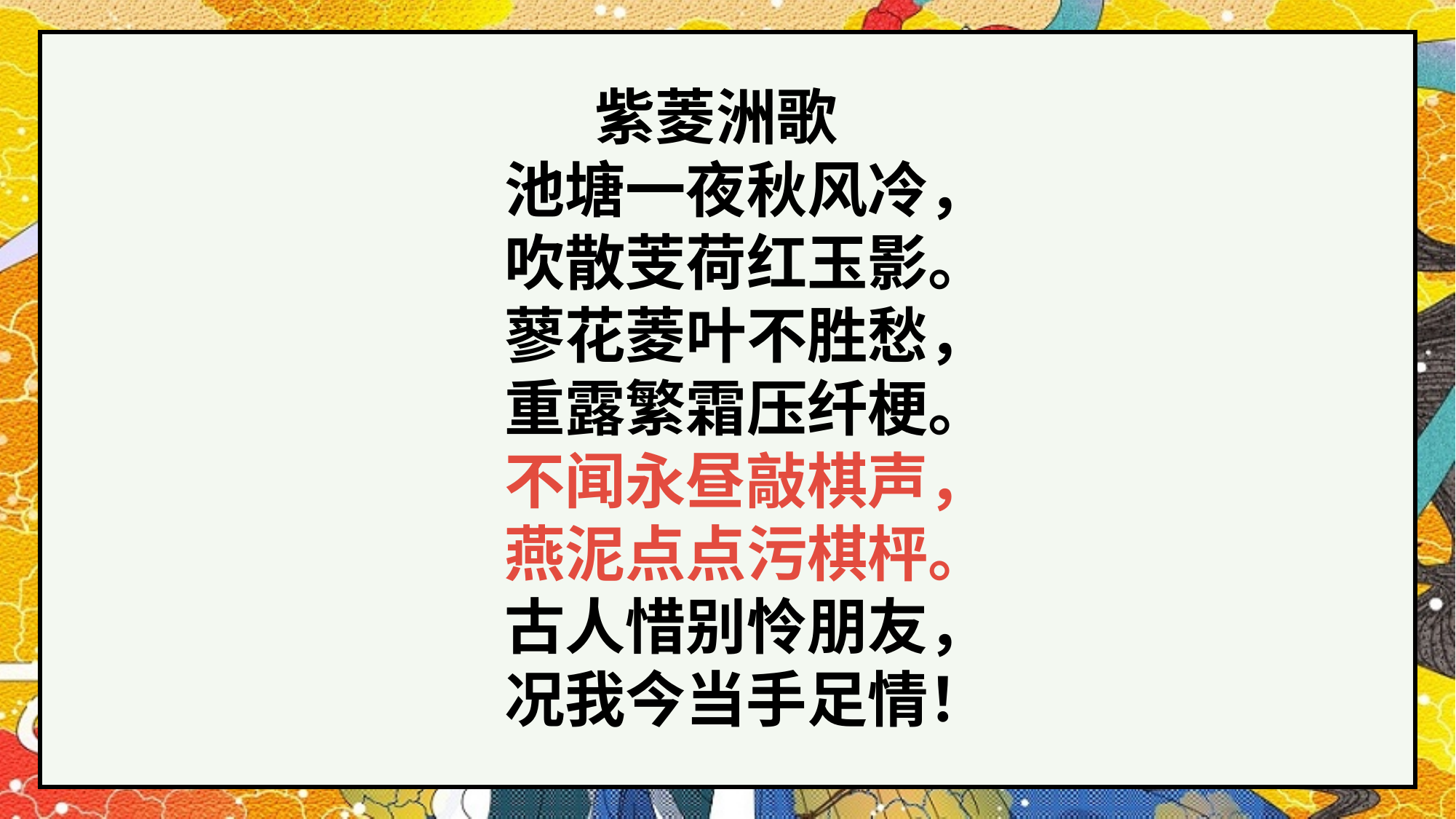

紫菱洲歌
池塘一夜秋风冷，
吹散芰荷红玉影。
蓼花菱叶不胜愁，
重露繁霜压纤梗。
不闻永昼敲棋声，
燕泥点点污棋枰。
古人惜别怜朋友，
况我今当手足情！